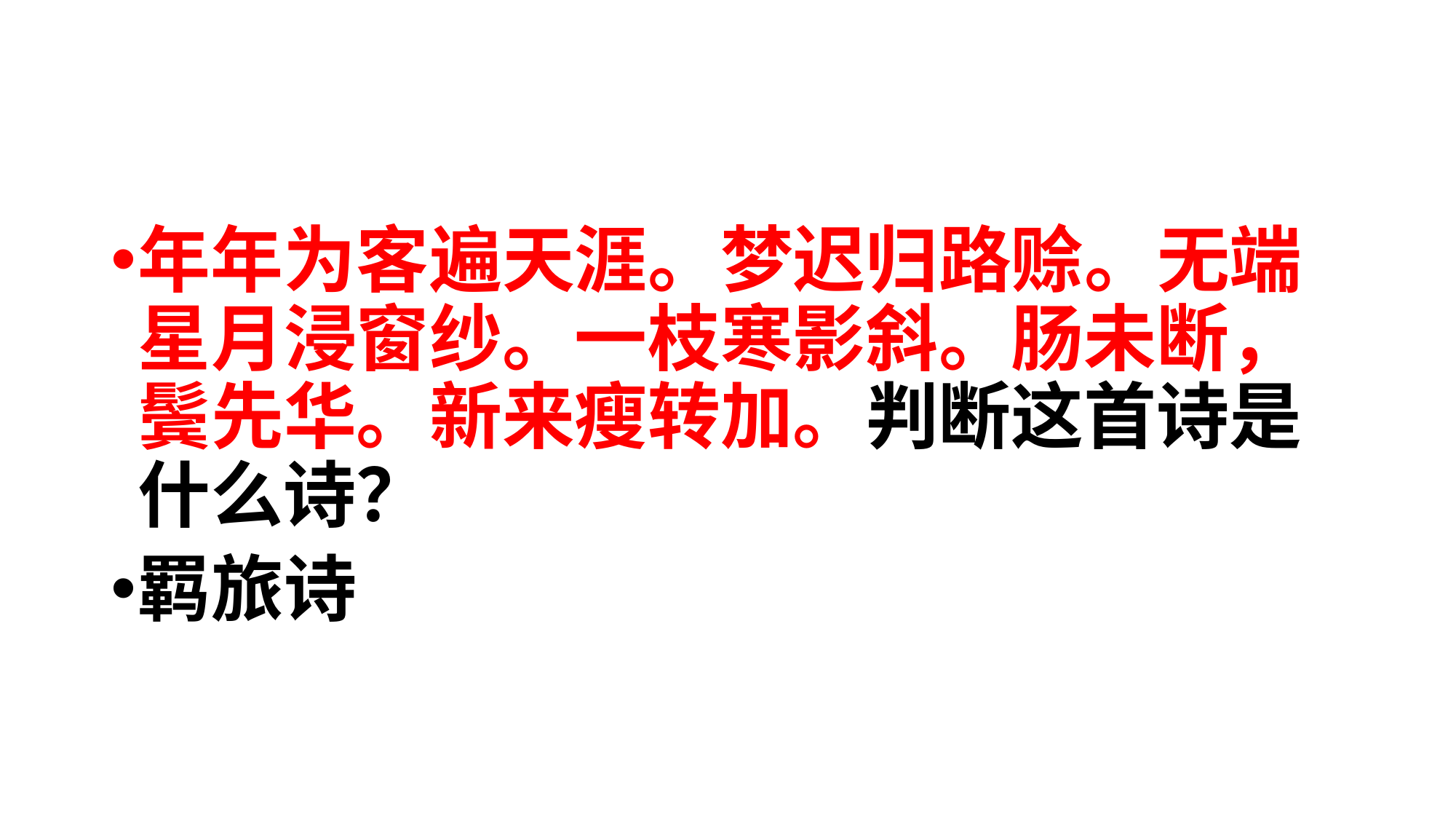

#
年年为客遍天涯。梦迟归路赊。无端星月浸窗纱。一枝寒影斜。肠未断，鬓先华。新来瘦转加。判断这首诗是什么诗？
羁旅诗